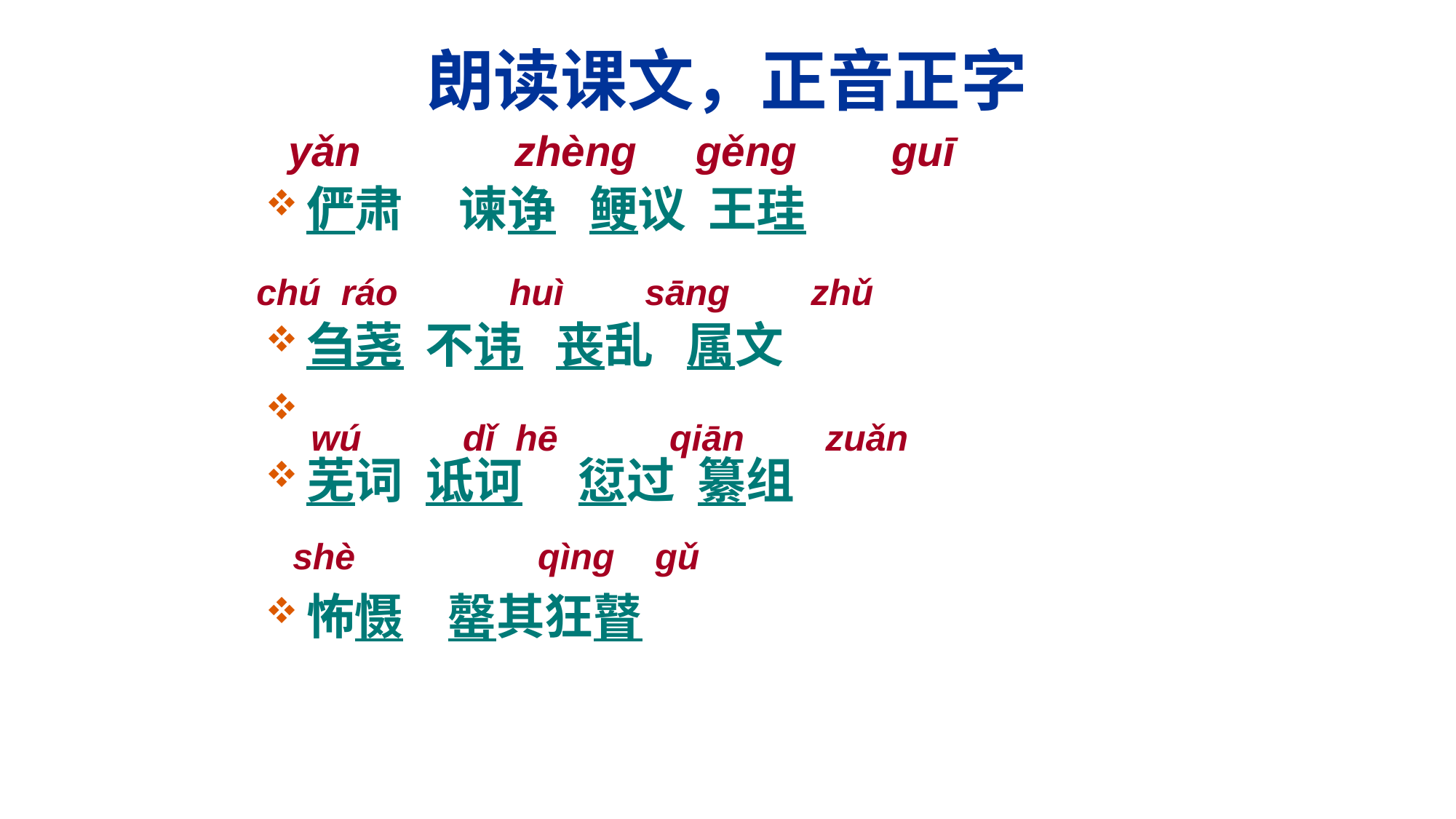

# 朗读课文，正音正字
     yǎn             zhèng     gěng        guī
俨肃     谏诤   鲠议  王珪

刍荛  不讳   丧乱   属文

芜词  诋诃     愆过  纂组

怖慑    罄其狂瞽
chú  ráo           huì        sāng        zhǔ
wú          dǐ  hē           qiān        zuǎn
shè                  qìng    gǔ